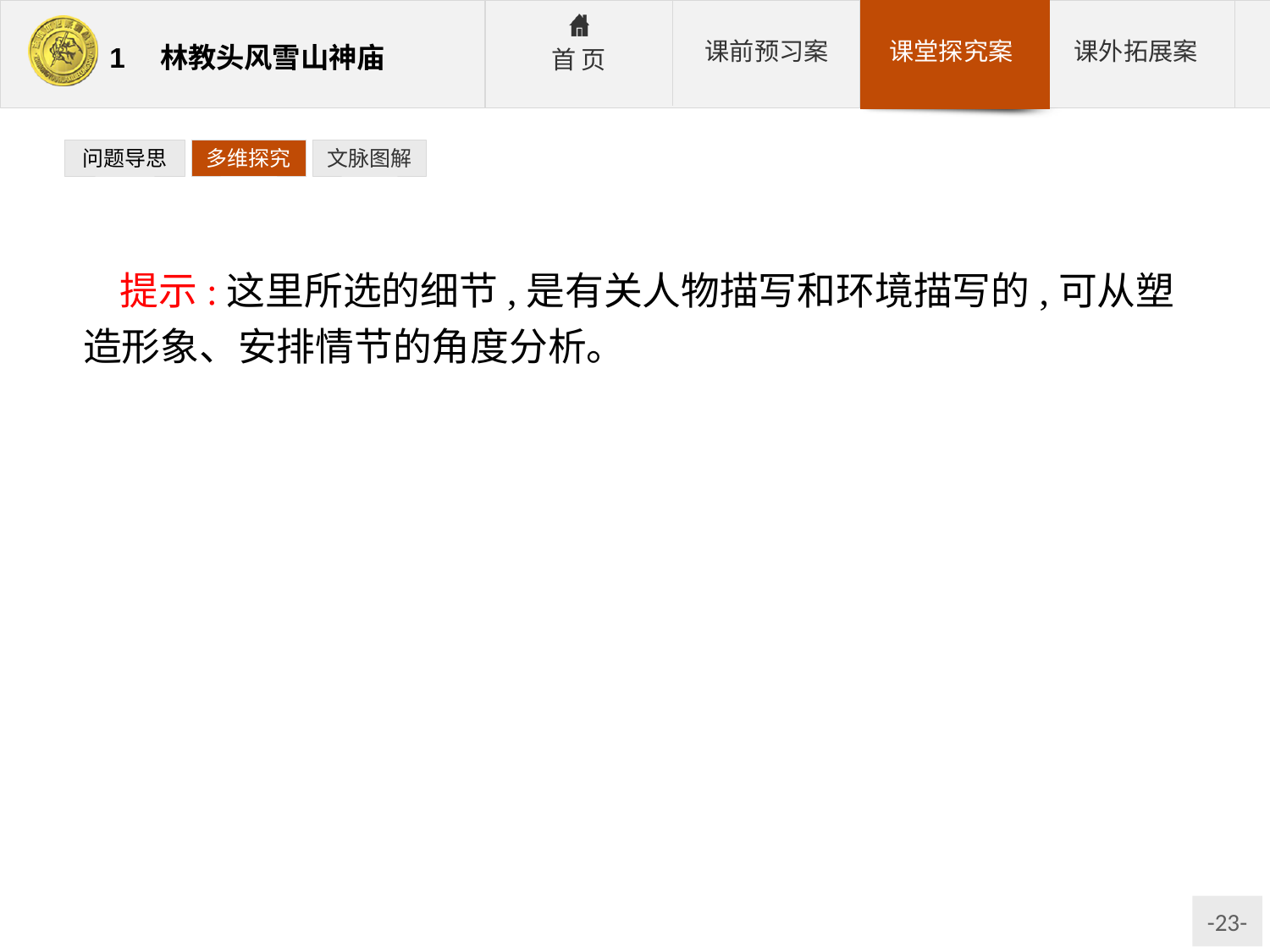

问题导思
多维探究
文脉图解
提示:这里所选的细节,是有关人物描写和环境描写的,可从塑造形象、安排情节的角度分析。
参考答案:②一方面表现了林冲安分守己、办事谨慎的性格,另一方面暗示草料场起火另有原因。③为下文陆虞候等人“用手推门,却被石头靠住了”埋下伏笔,因此陆虞候等人只好站在庙外边看火边说话,使林冲得以知悉他们的全部阴谋,为林冲奋起反抗、手刃仇敌提供了行动的前提。④既符合林冲禁军教头的身份,表现他细心、谨慎的性格特点,又使故事情节天衣无缝。⑤表面看无关紧要,实际上却至关重要,使故事发展入情入理、有理有据。